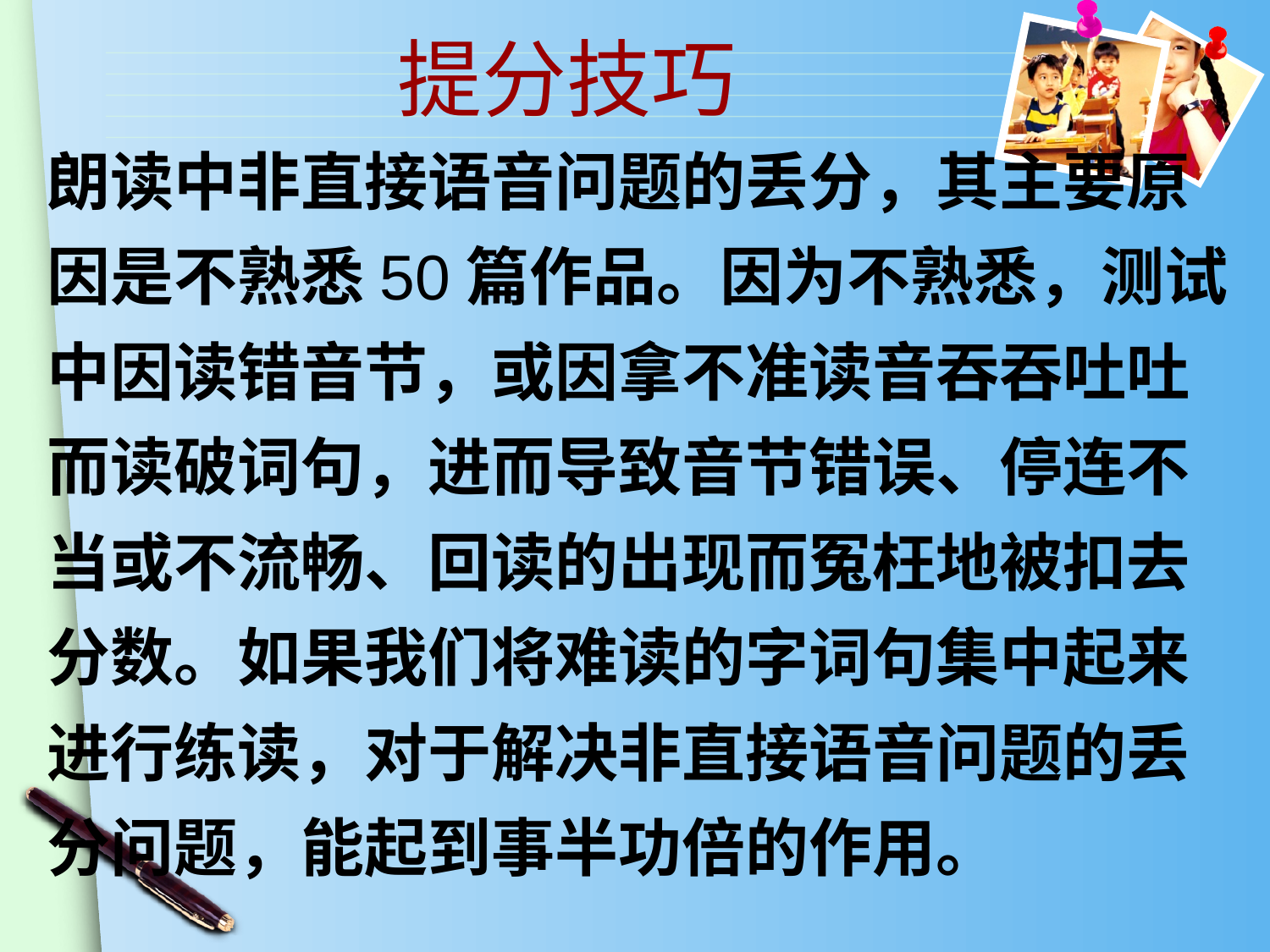

提分技巧
朗读中非直接语音问题的丢分，其主要原因是不熟悉50篇作品。因为不熟悉，测试中因读错音节，或因拿不准读音吞吞吐吐而读破词句，进而导致音节错误、停连不当或不流畅、回读的出现而冤枉地被扣去分数。如果我们将难读的字词句集中起来进行练读，对于解决非直接语音问题的丢分问题，能起到事半功倍的作用。